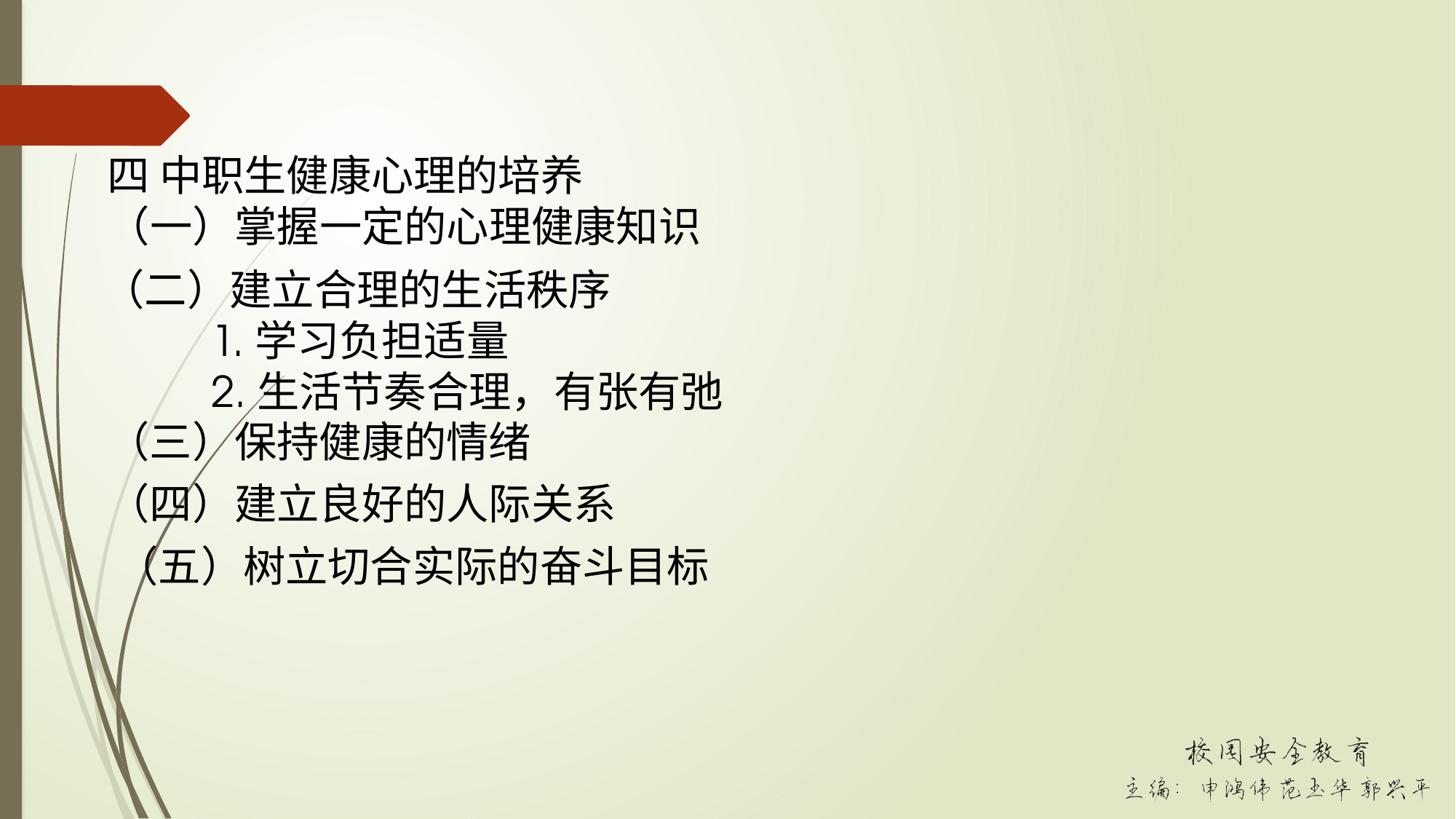

四 中职生健康心理的培养
（一）掌握一定的心理健康知识
（二）建立合理的生活秩序
	1.学习负担适量
	2.生活节奏合理，有张有弛
（三）保持健康的情绪
（四）建立良好的人际关系
（五）树立切合实际的奋斗目标